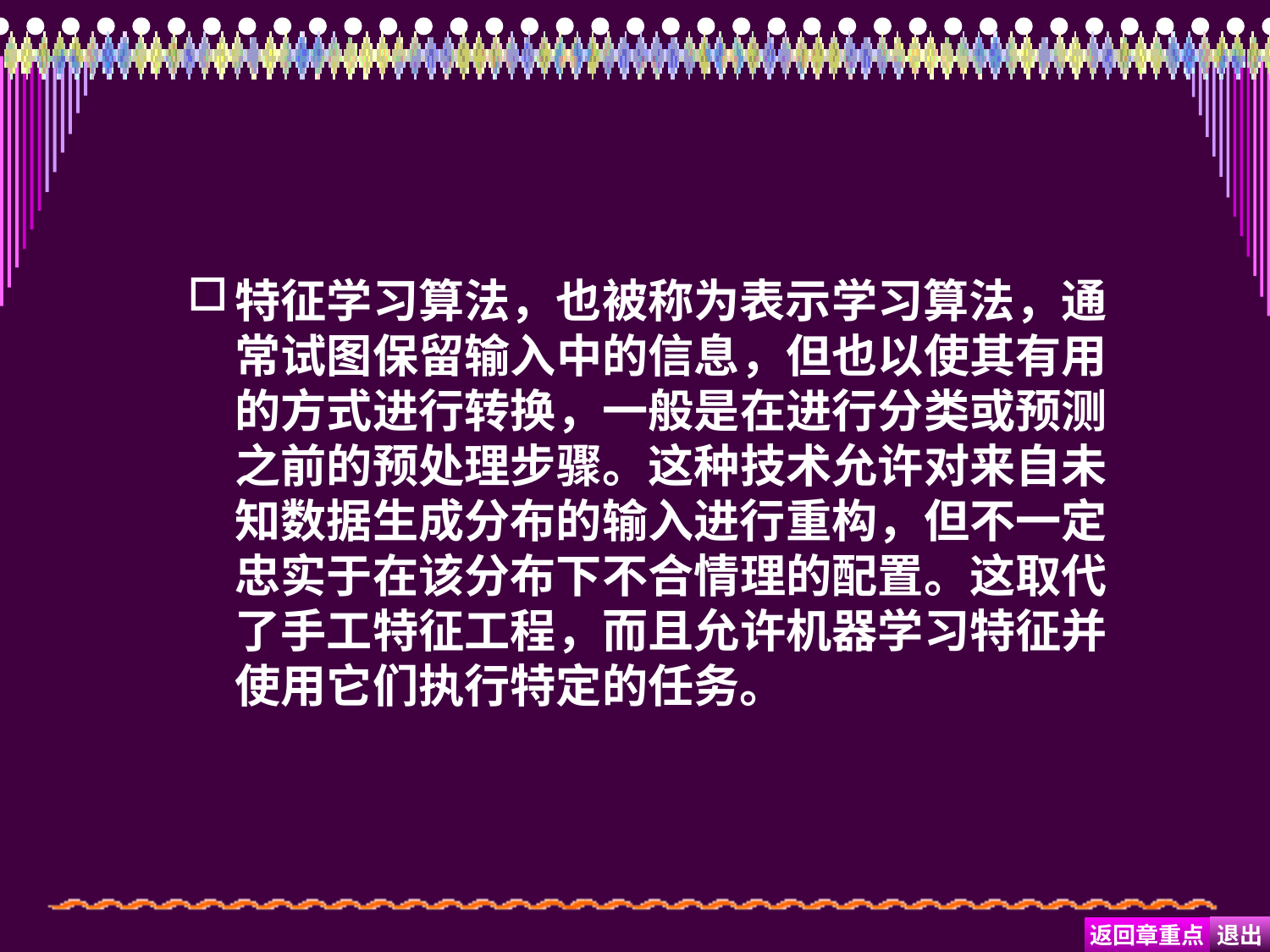

#
特征学习算法，也被称为表示学习算法，通常试图保留输入中的信息，但也以使其有用的方式进行转换，一般是在进行分类或预测之前的预处理步骤。这种技术允许对来自未知数据生成分布的输入进行重构，但不一定忠实于在该分布下不合情理的配置。这取代了手工特征工程，而且允许机器学习特征并使用它们执行特定的任务。